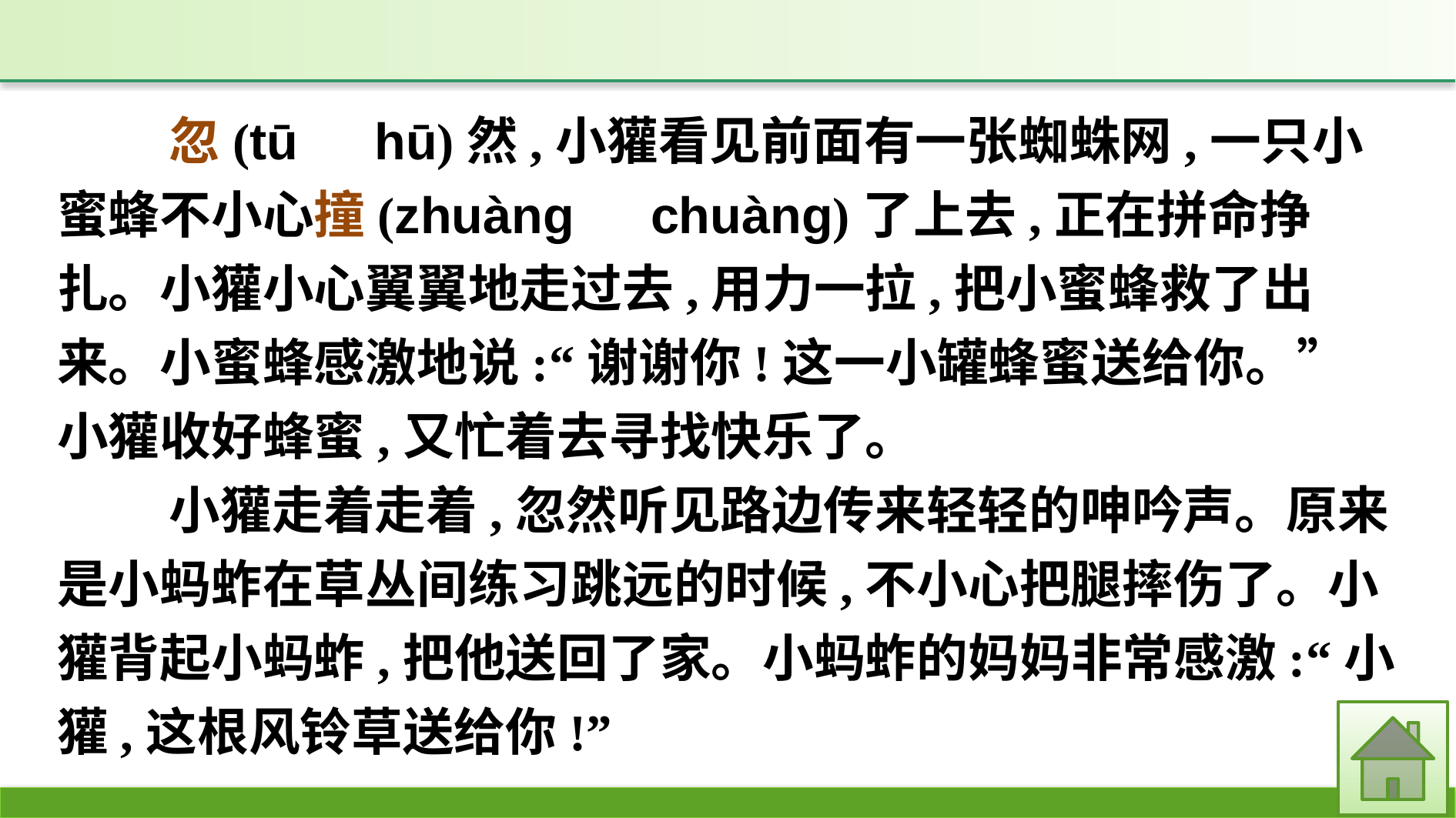

忽(tū　hū)然,小獾看见前面有一张蜘蛛网,一只小蜜蜂不小心撞(zhuàng　chuàng)了上去,正在拼命挣扎。小獾小心翼翼地走过去,用力一拉,把小蜜蜂救了出来。小蜜蜂感激地说:“谢谢你!这一小罐蜂蜜送给你。”小獾收好蜂蜜,又忙着去寻找快乐了。
小獾走着走着,忽然听见路边传来轻轻的呻吟声。原来是小蚂蚱在草丛间练习跳远的时候,不小心把腿摔伤了。小獾背起小蚂蚱,把他送回了家。小蚂蚱的妈妈非常感激:“小獾,这根风铃草送给你!”